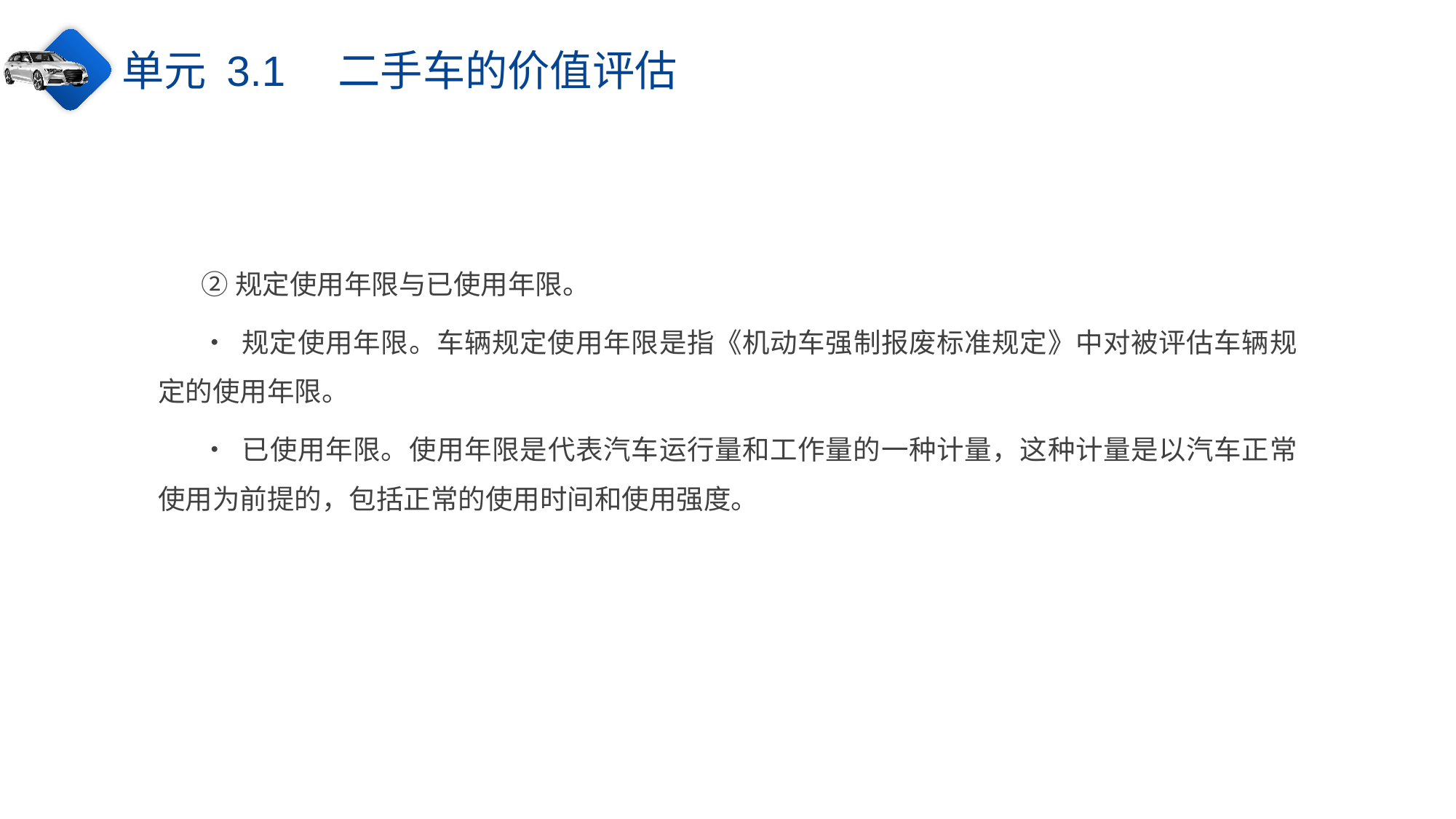

单元 3.1　二手车的价值评估
②规定使用年限与已使用年限。
• 规定使用年限。车辆规定使用年限是指《机动车强制报废标准规定》中对被评估车辆规定的使用年限。
• 已使用年限。使用年限是代表汽车运行量和工作量的一种计量，这种计量是以汽车正常使用为前提的，包括正常的使用时间和使用强度。